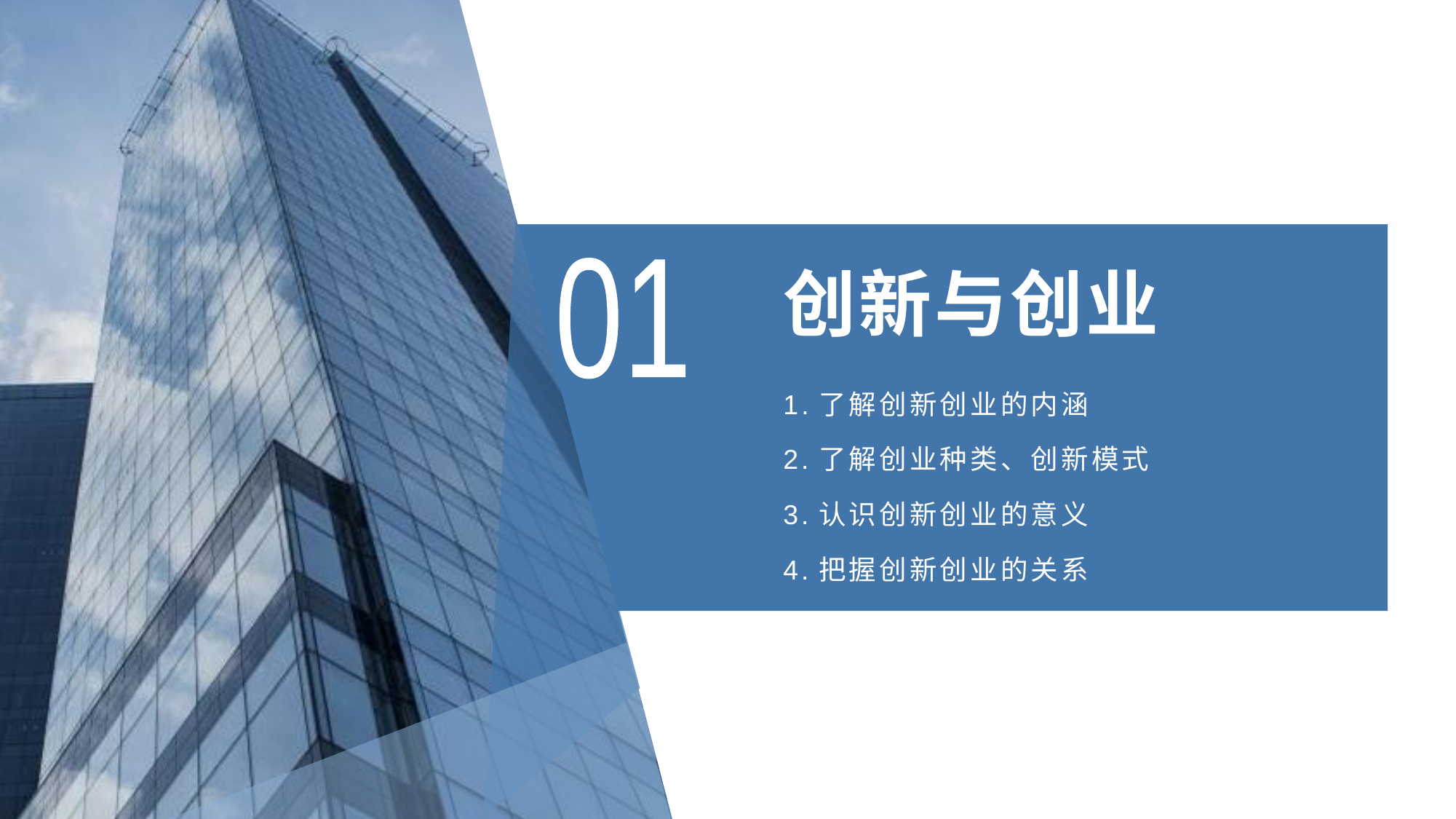

# 创新与创业
01
1.了解创新创业的内涵
2.了解创业种类、创新模式
3.认识创新创业的意义
4.把握创新创业的关系